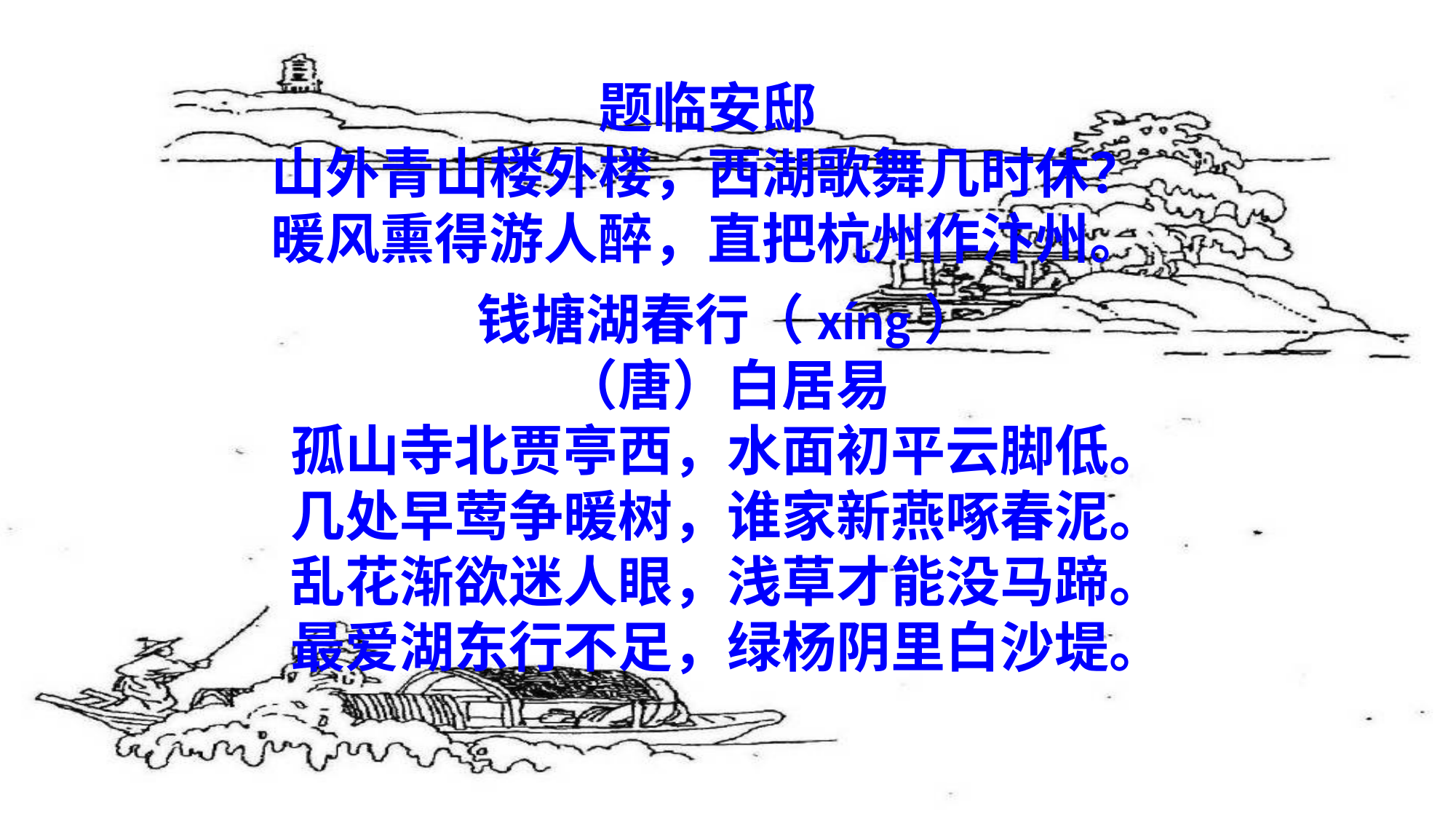

题临安邸
山外青山楼外楼，西湖歌舞几时休？
暖风熏得游人醉，直把杭州作汴州。

钱塘湖春行（xíng）
（唐）白居易
孤山寺北贾亭西，水面初平云脚低。
几处早莺争暖树，谁家新燕啄春泥。
乱花渐欲迷人眼，浅草才能没马蹄。
最爱湖东行不足，绿杨阴里白沙堤。